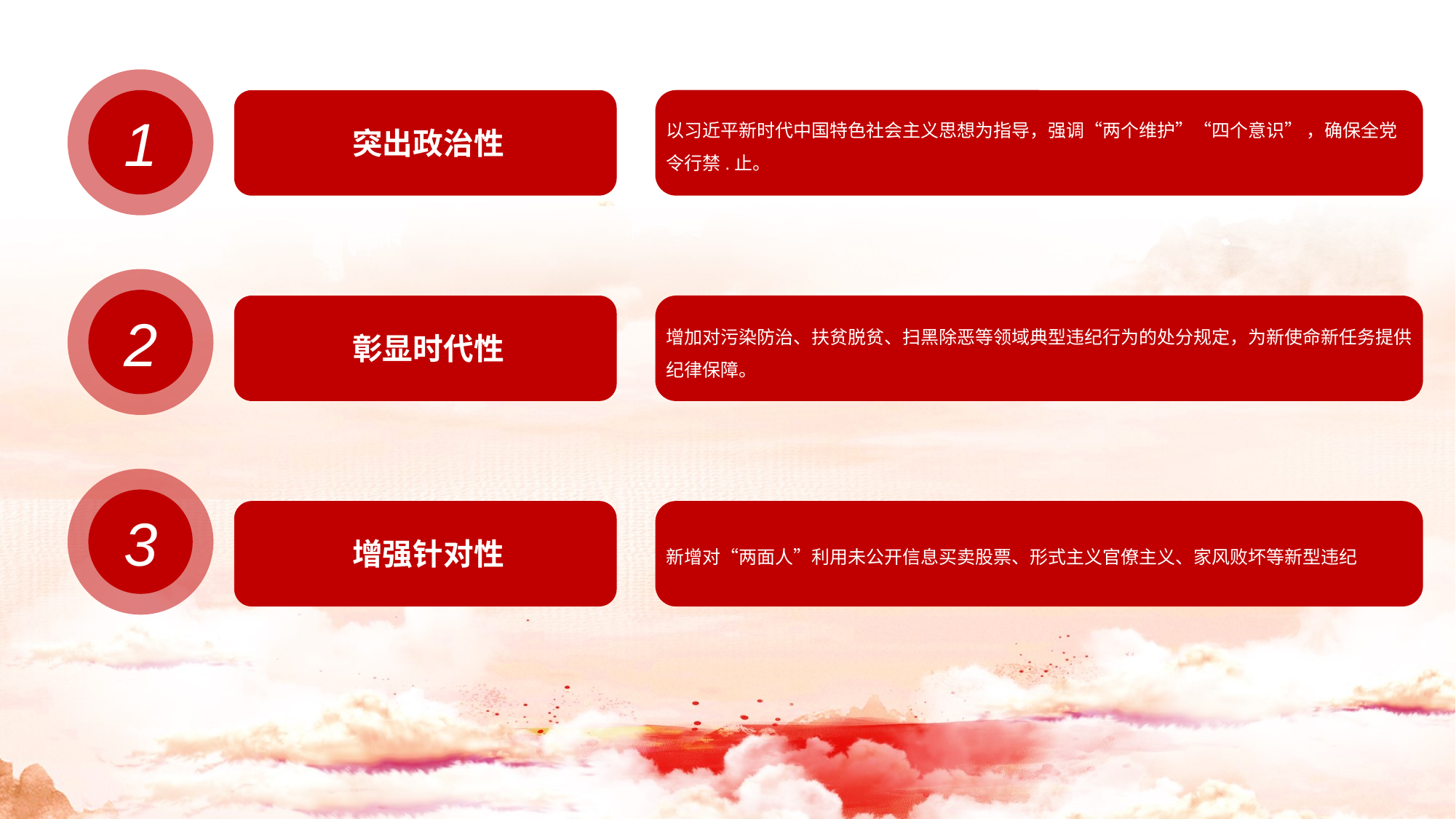

1

以习近平新时代中国特色社会主义思想为指导，强调“两个维护”“四个意识” ，确保全党令行禁.止。
突出政治性

2

增加对污染防治、扶贫脱贫、扫黑除恶等领域典型违纪行为的处分规定，为新使命新任务提供纪律保障。
彰显时代性

3

增强针对性
新增对“两面人”利用未公开信息买卖股票、形式主义官僚主义、家风败坏等新型违纪